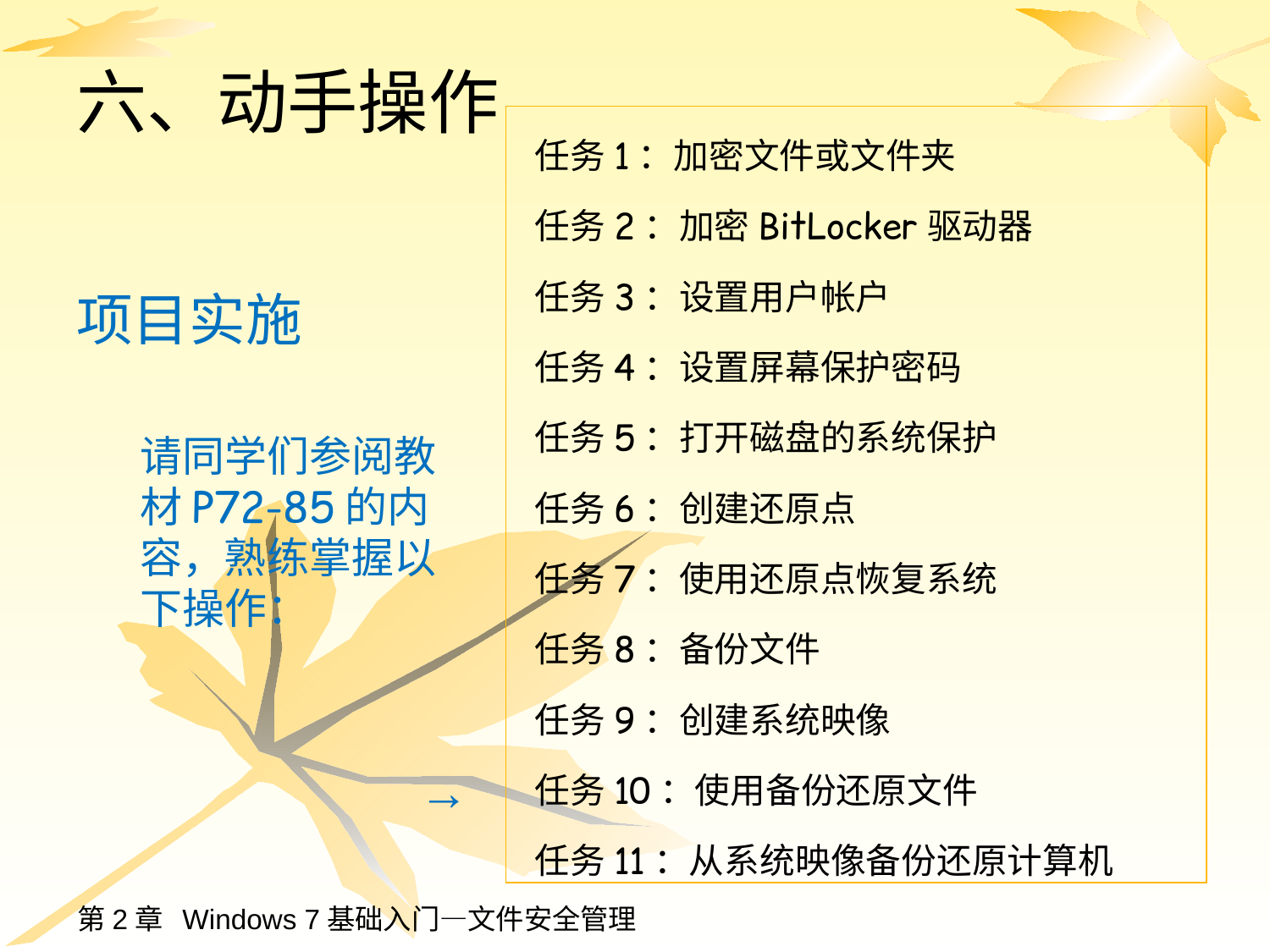

# 六、动手操作
任务1：加密文件或文件夹
任务2：加密BitLocker驱动器
任务3：设置用户帐户
任务4：设置屏幕保护密码
任务5：打开磁盘的系统保护
任务6：创建还原点
任务7：使用还原点恢复系统
任务8：备份文件
任务9：创建系统映像
任务10：使用备份还原文件
任务11：从系统映像备份还原计算机
项目实施

请同学们参阅教材P72-85的内容，熟练掌握以下操作：

→